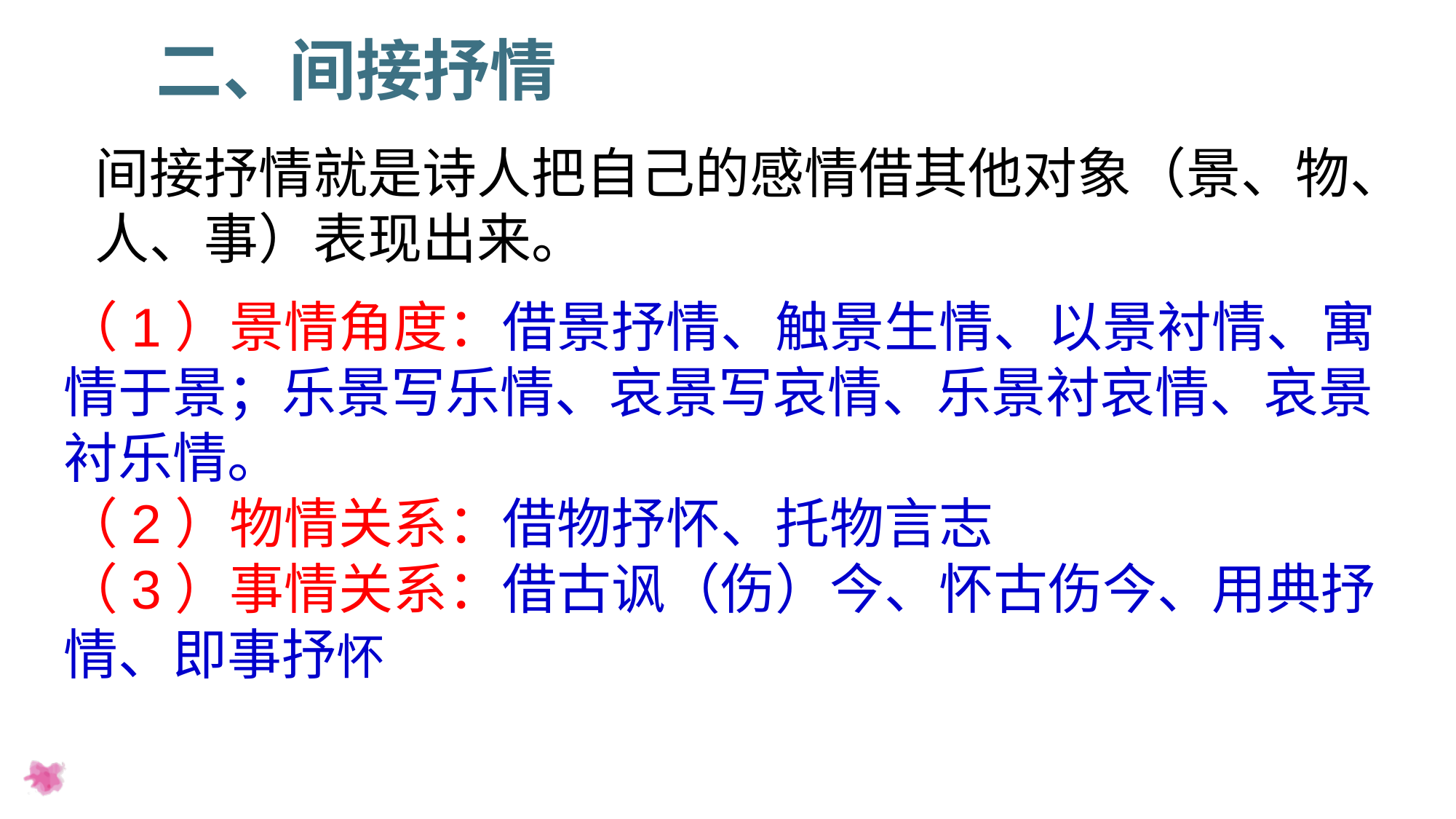

二、间接抒情
间接抒情就是诗人把自己的感情借其他对象（景、物、人、事）表现出来。
（1）景情角度：借景抒情、触景生情、以景衬情、寓情于景；乐景写乐情、哀景写哀情、乐景衬哀情、哀景衬乐情。
（2）物情关系：借物抒怀、托物言志
（3）事情关系：借古讽（伤）今、怀古伤今、用典抒情、即事抒怀